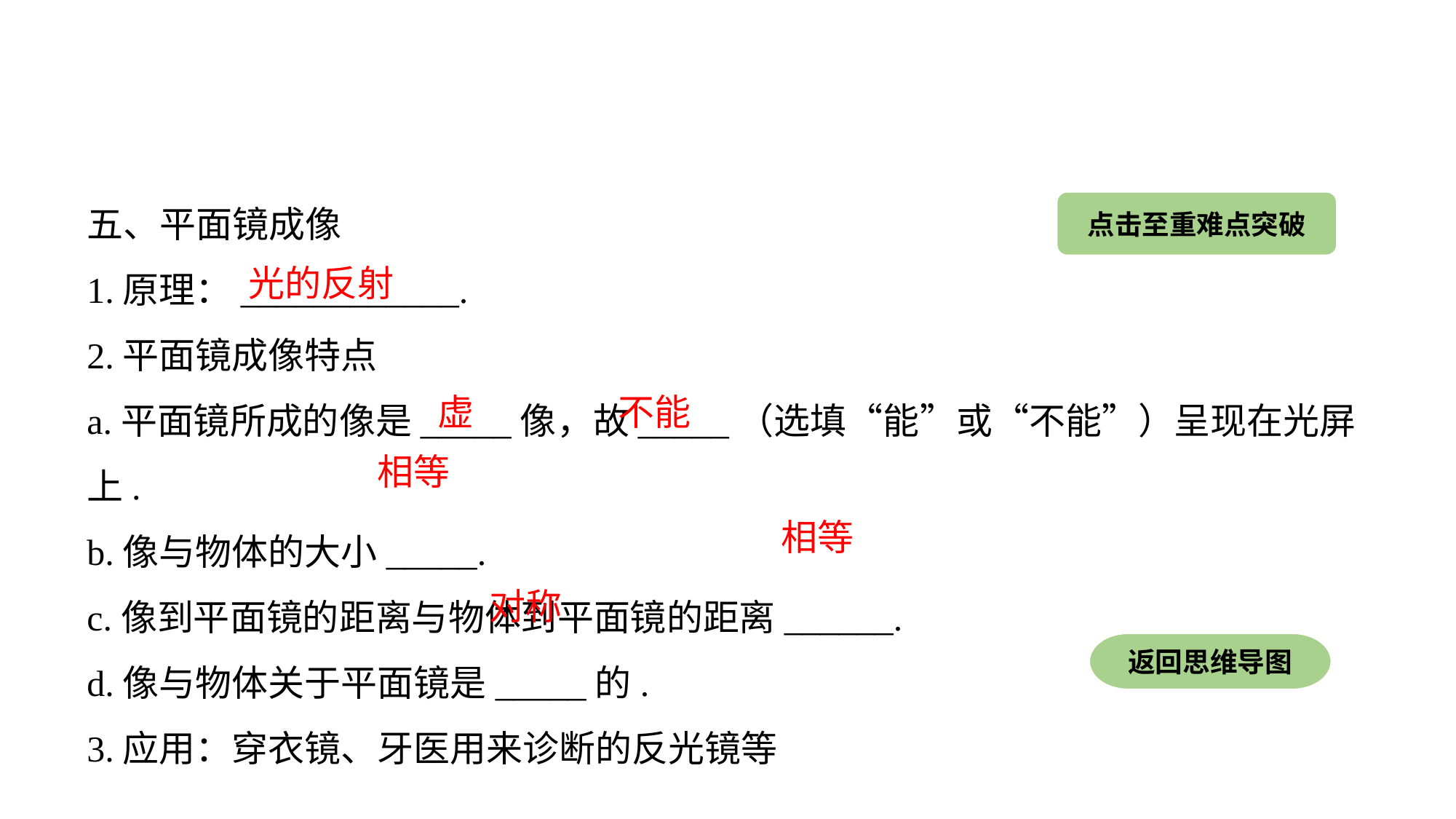

五、平面镜成像
1.原理：____________.
2.平面镜成像特点
a.平面镜所成的像是_____像，故_____（选填“能”或“不能”）呈现在光屏上.
b.像与物体的大小_____.
c.像到平面镜的距离与物体到平面镜的距离______.
d.像与物体关于平面镜是_____的.
3.应用：穿衣镜、牙医用来诊断的反光镜等
点击至重难点突破
光的反射
虚
不能
相等
相等
对称
返回思维导图